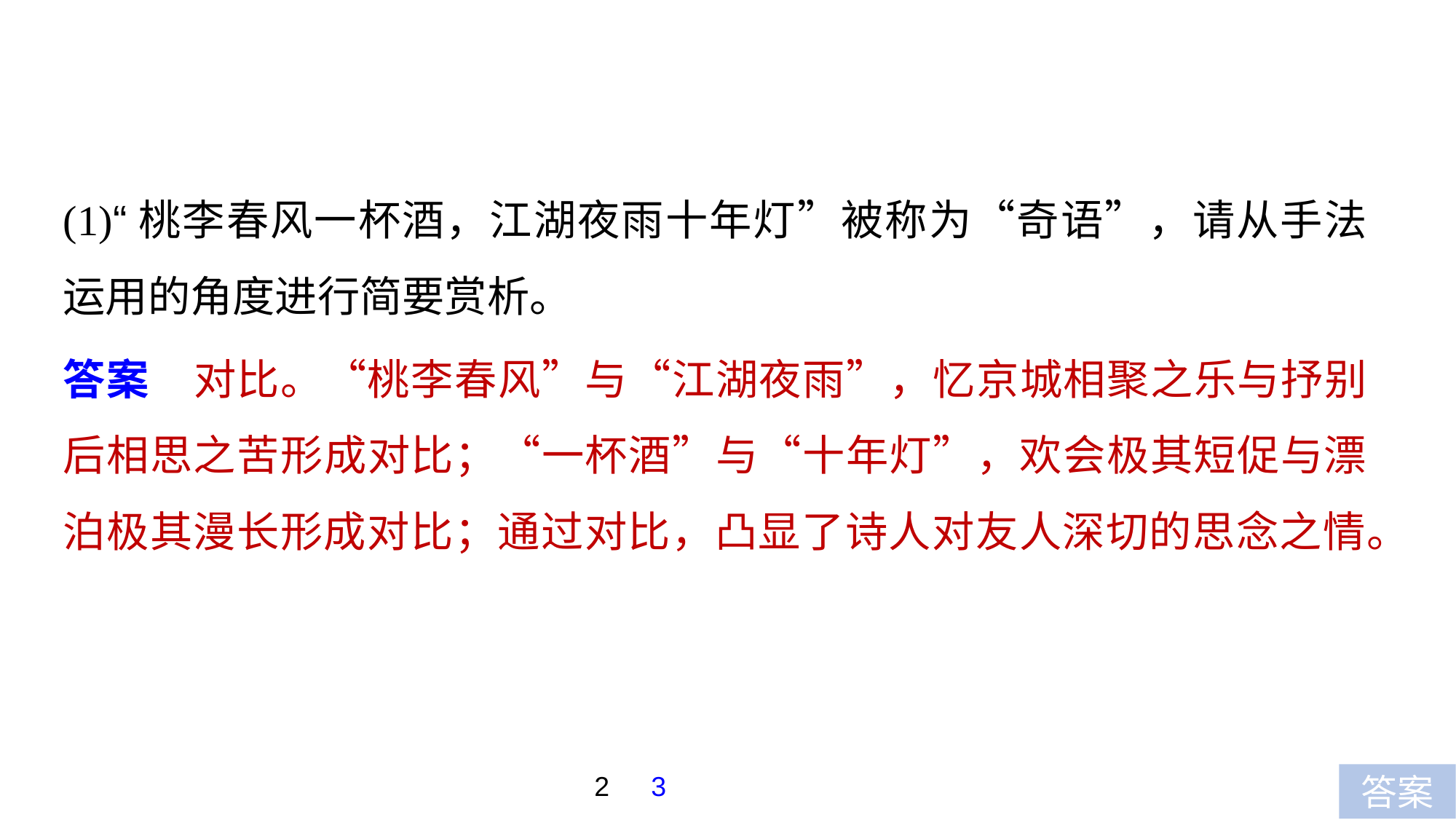

(1)“桃李春风一杯酒，江湖夜雨十年灯”被称为“奇语”，请从手法运用的角度进行简要赏析。
答案　对比。“桃李春风”与“江湖夜雨”，忆京城相聚之乐与抒别后相思之苦形成对比；“一杯酒”与“十年灯”，欢会极其短促与漂泊极其漫长形成对比；通过对比，凸显了诗人对友人深切的思念之情。
2
3
答案